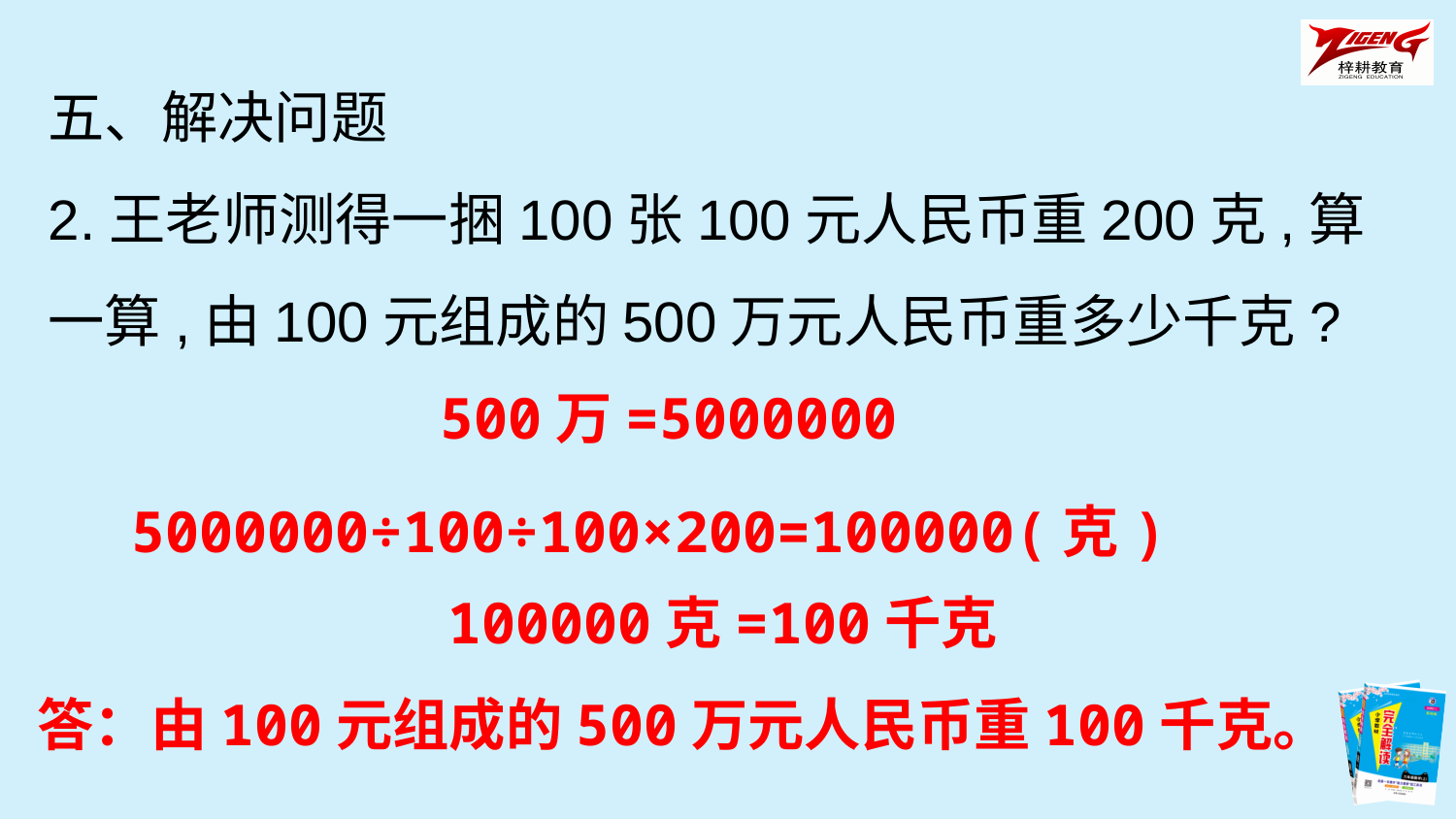

五、解决问题
2.王老师测得一捆100张100元人民币重200克,算一算,由100元组成的500万元人民币重多少千克?
500万=5000000
5000000÷100÷100×200=100000(克)
100000克=100千克
答：由100元组成的500万元人民币重100千克。